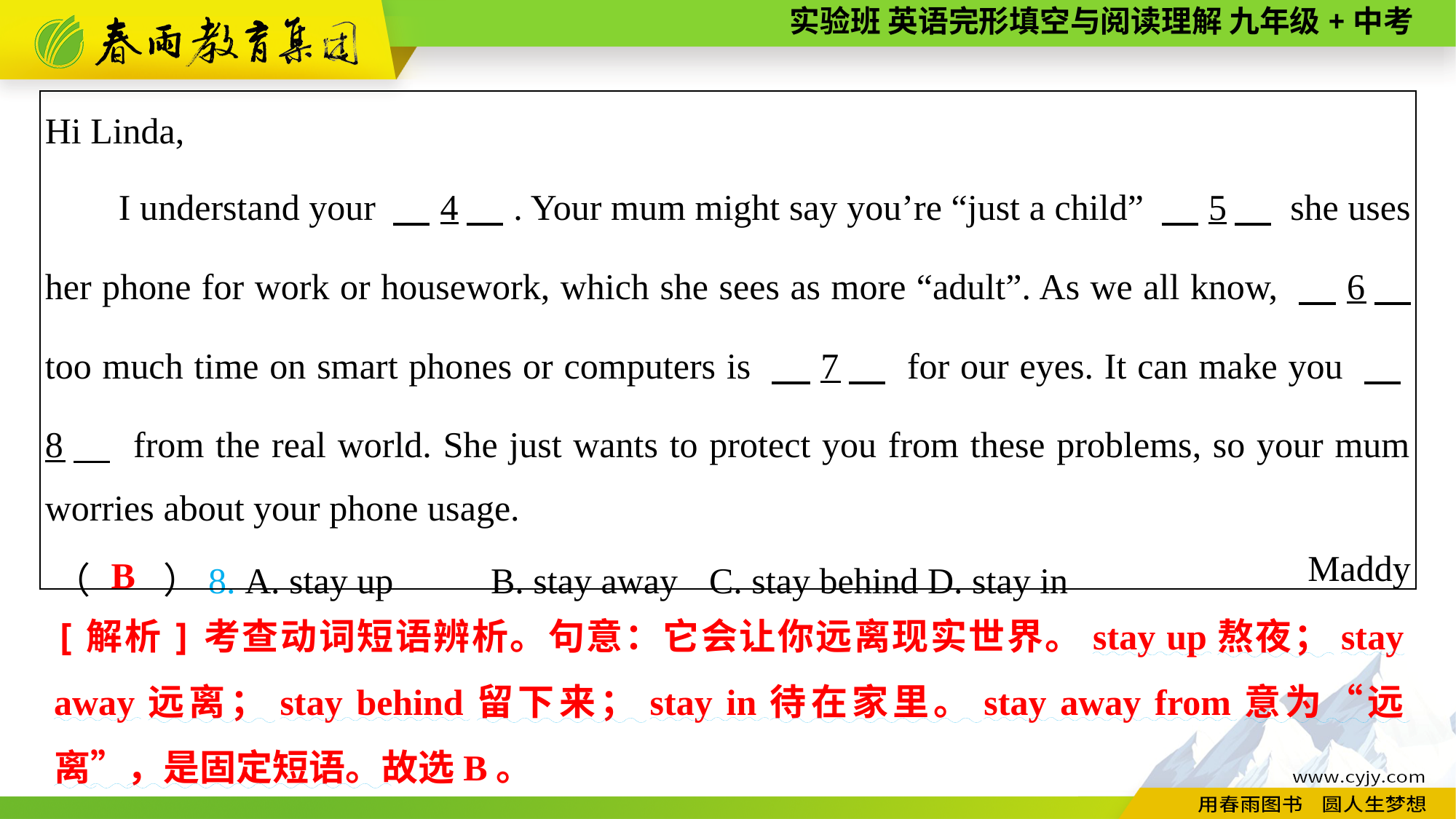

| Hi Linda, I understand your 　4　. Your mum might say you’re “just a child” 　5　 she uses her phone for work or housework, which she sees as more “adult”. As we all know, 　6　 too much time on smart phones or computers is 　7　 for our eyes. It can make you 　8　 from the real world. She just wants to protect you from these problems, so your mum worries about your phone usage. Maddy |
| --- |
（　　）8. A. stay up	B. stay away	C. stay behind	D. stay in
B
[解析]考查动词短语辨析。句意：它会让你远离现实世界。stay up熬夜；stay away远离；stay behind留下来；stay in待在家里。stay away from意为“远离”，是固定短语。故选B。